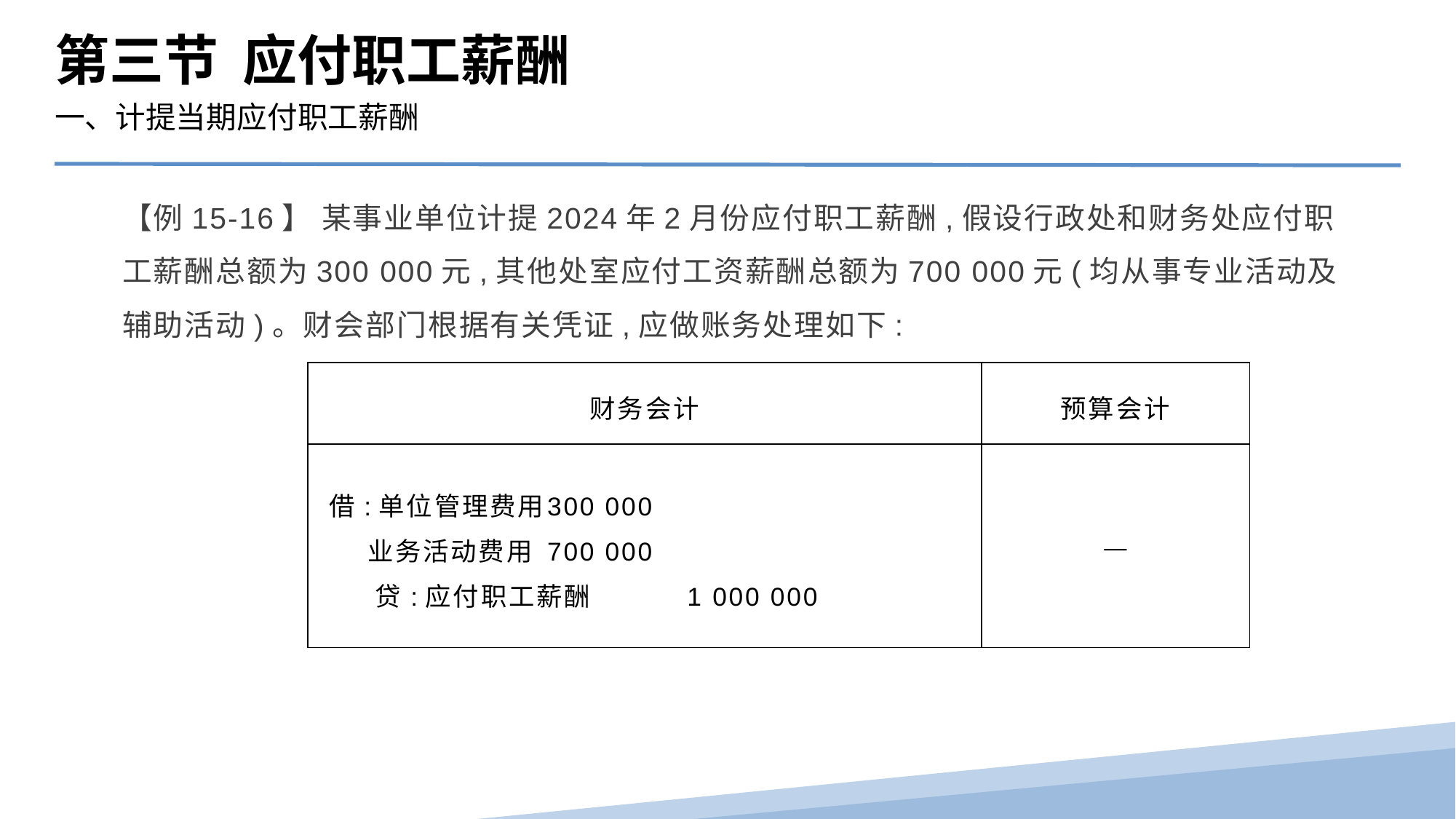

第三节  应付职工薪酬
一、计提当期应付职工薪酬

【例15-16】 某事业单位计提2024年2月份应付职工薪酬,假设行政处和财务处应付职工薪酬总额为300 000元,其他处室应付工资薪酬总额为700 000元(均从事专业活动及辅助活动)。财会部门根据有关凭证,应做账务处理如下:
| 财务会计 | 预算会计 |
| --- | --- |
| 借:单位管理费用 300 000 业务活动费用 700 000 贷:应付职工薪酬 1 000 000 | — |